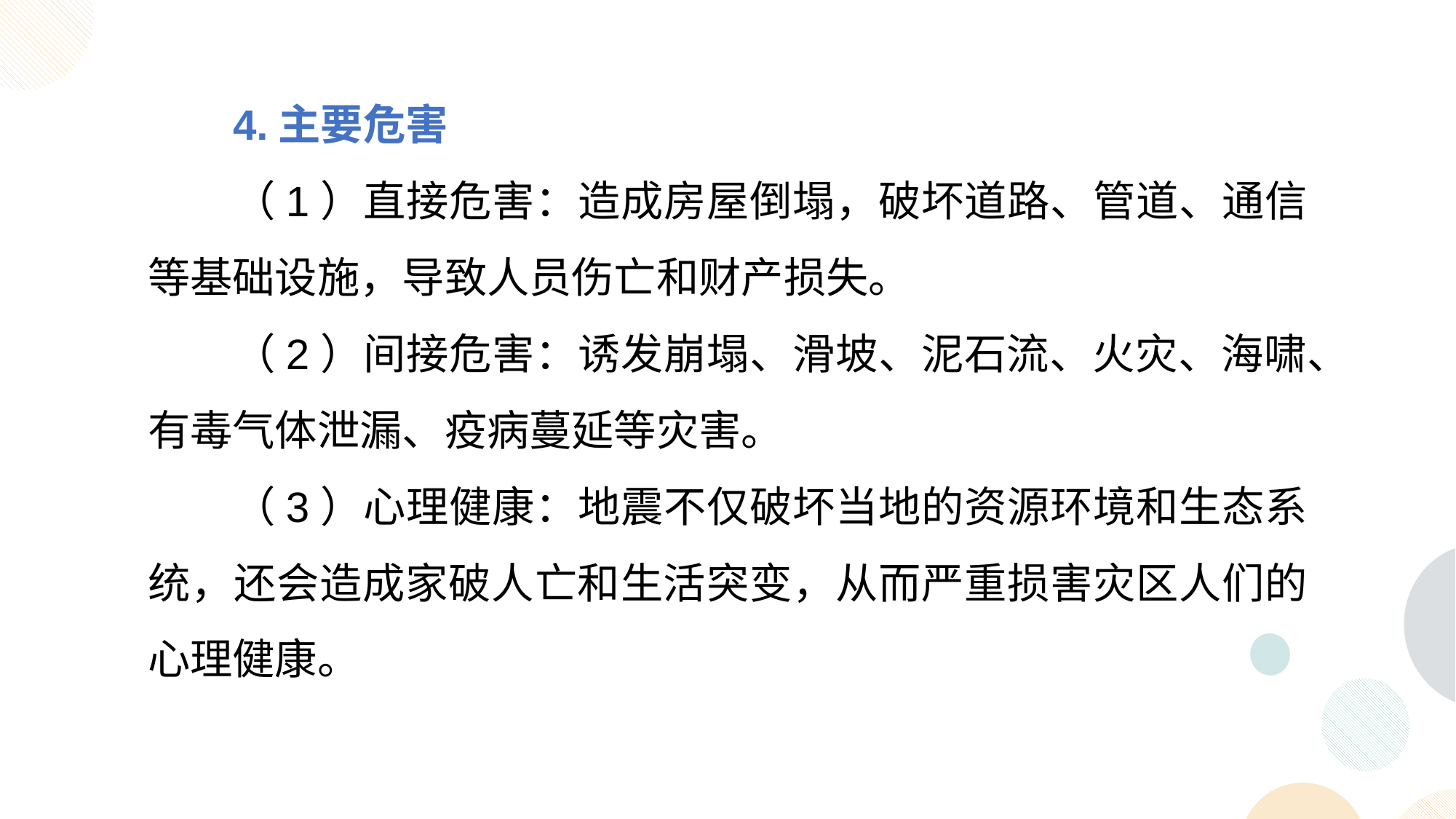

4.主要危害
（1）直接危害：造成房屋倒塌，破坏道路、管道、通信等基础设施，导致人员伤亡和财产损失。
（2）间接危害：诱发崩塌、滑坡、泥石流、火灾、海啸、有毒气体泄漏、疫病蔓延等灾害。
（3）心理健康：地震不仅破坏当地的资源环境和生态系统，还会造成家破人亡和生活突变，从而严重损害灾区人们的心理健康。